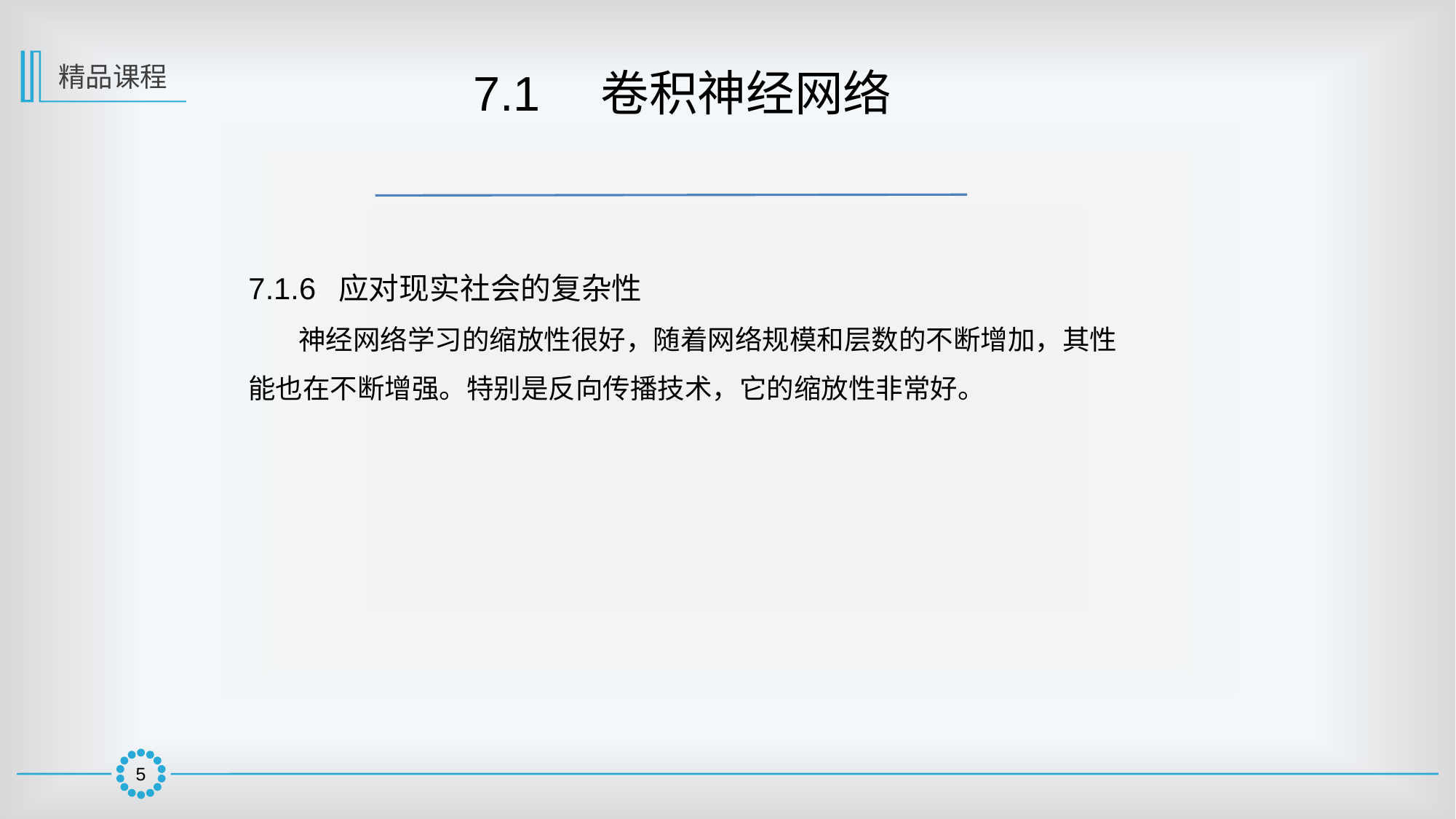

精品课程
 7.1　卷积神经网络

7.1.6 应对现实社会的复杂性
       神经网络学习的缩放性很好，随着网络规模和层数的不断增加，其性能也在不断增强。特别是反向传播技术，它的缩放性非常好。

5